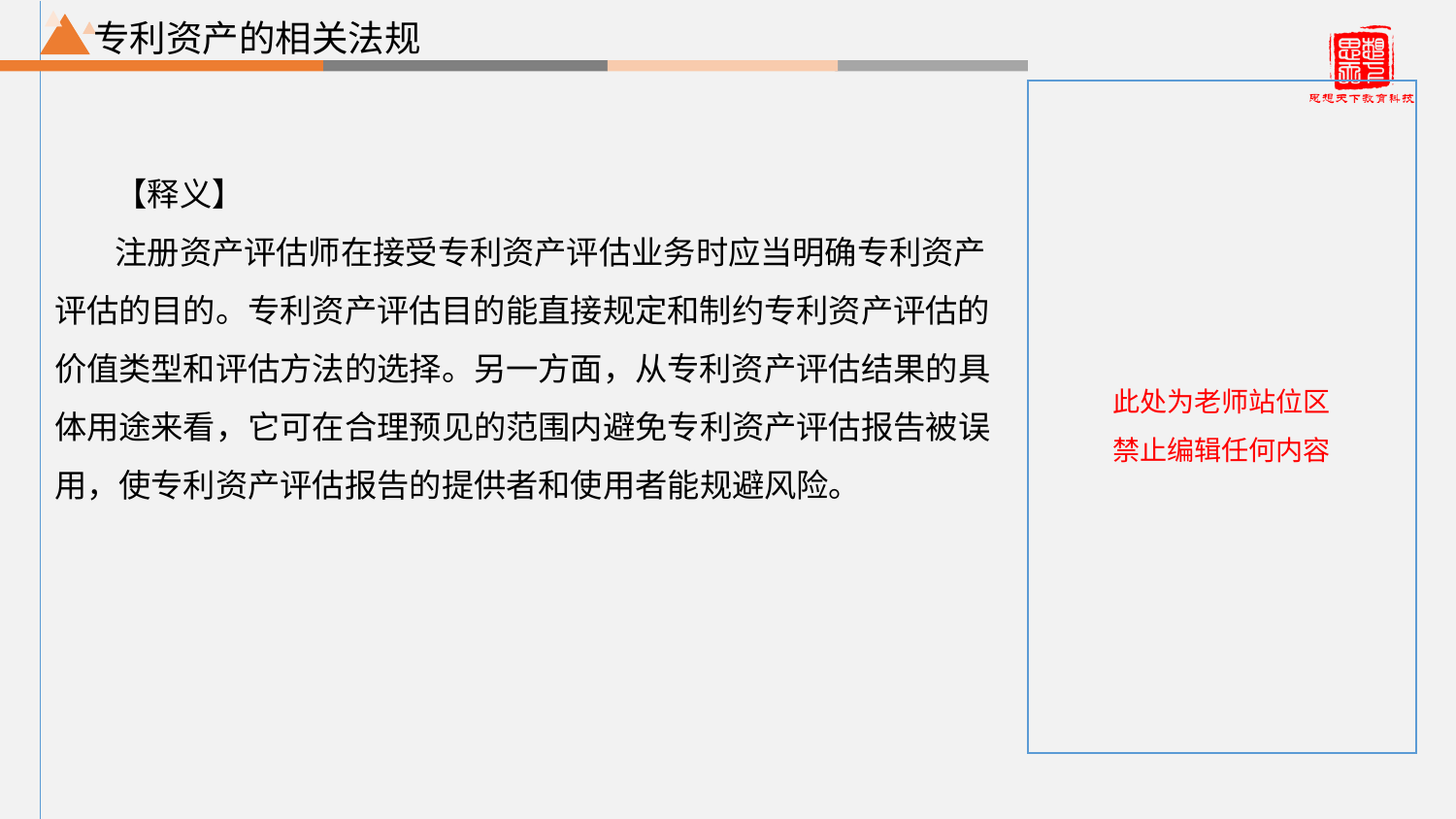

专利资产的相关法规
【释义】
注册资产评估师在接受专利资产评估业务时应当明确专利资产评估的目的。专利资产评估目的能直接规定和制约专利资产评估的价值类型和评估方法的选择。另一方面，从专利资产评估结果的具体用途来看，它可在合理预见的范围内避免专利资产评估报告被误用，使专利资产评估报告的提供者和使用者能规避风险。
66